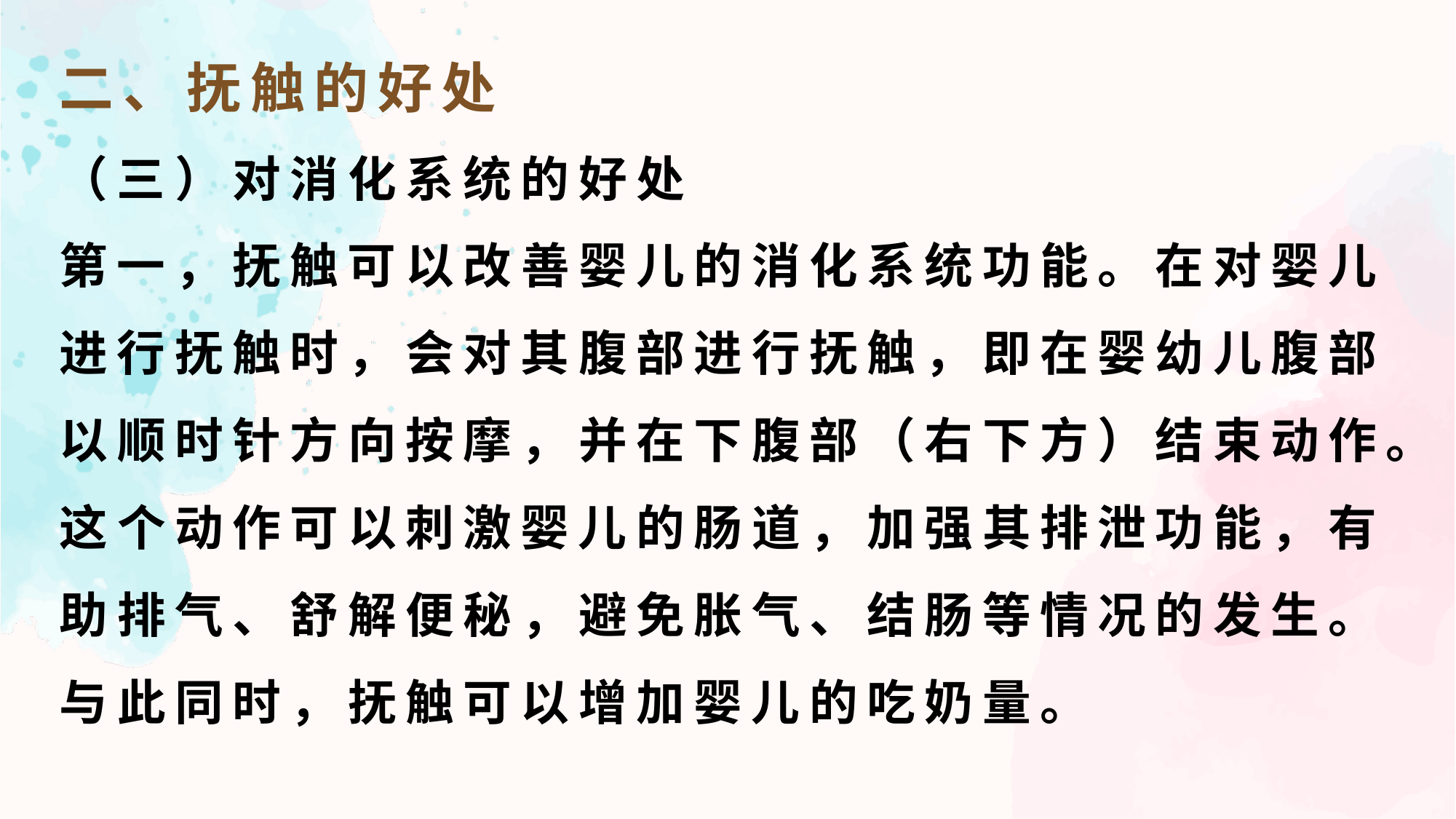

二、抚触的好处
（三）对消化系统的好处
第一，抚触可以改善婴儿的消化系统功能。在对婴儿进行抚触时，会对其腹部进行抚触，即在婴幼儿腹部以顺时针方向按摩，并在下腹部（右下方）结束动作。这个动作可以刺激婴儿的肠道，加强其排泄功能，有助排气、舒解便秘，避免胀气、结肠等情况的发生。与此同时，抚触可以增加婴儿的吃奶量。